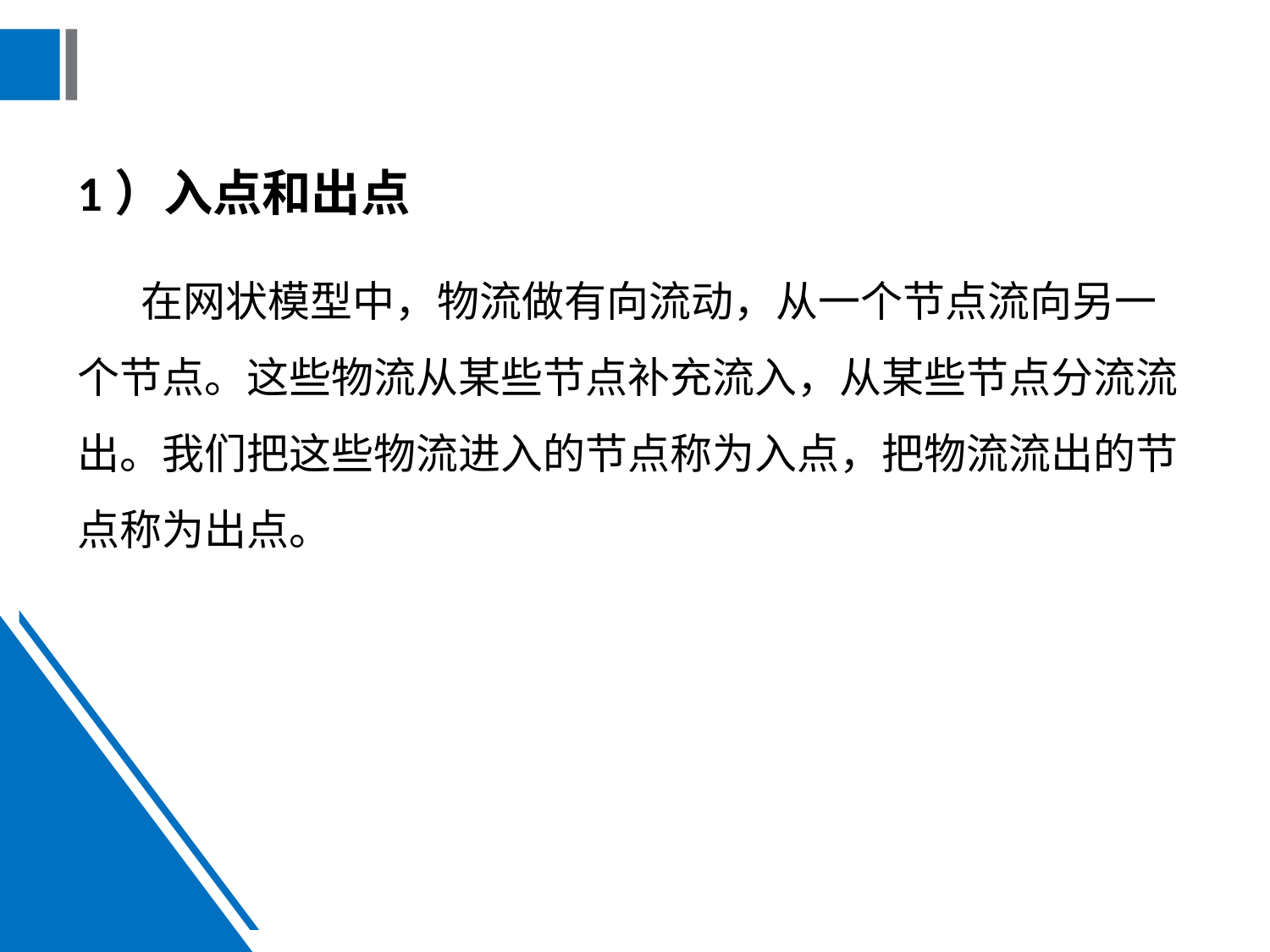

1）入点和出点
在网状模型中，物流做有向流动，从一个节点流向另一个节点。这些物流从某些节点补充流入，从某些节点分流流出。我们把这些物流进入的节点称为入点，把物流流出的节点称为出点。